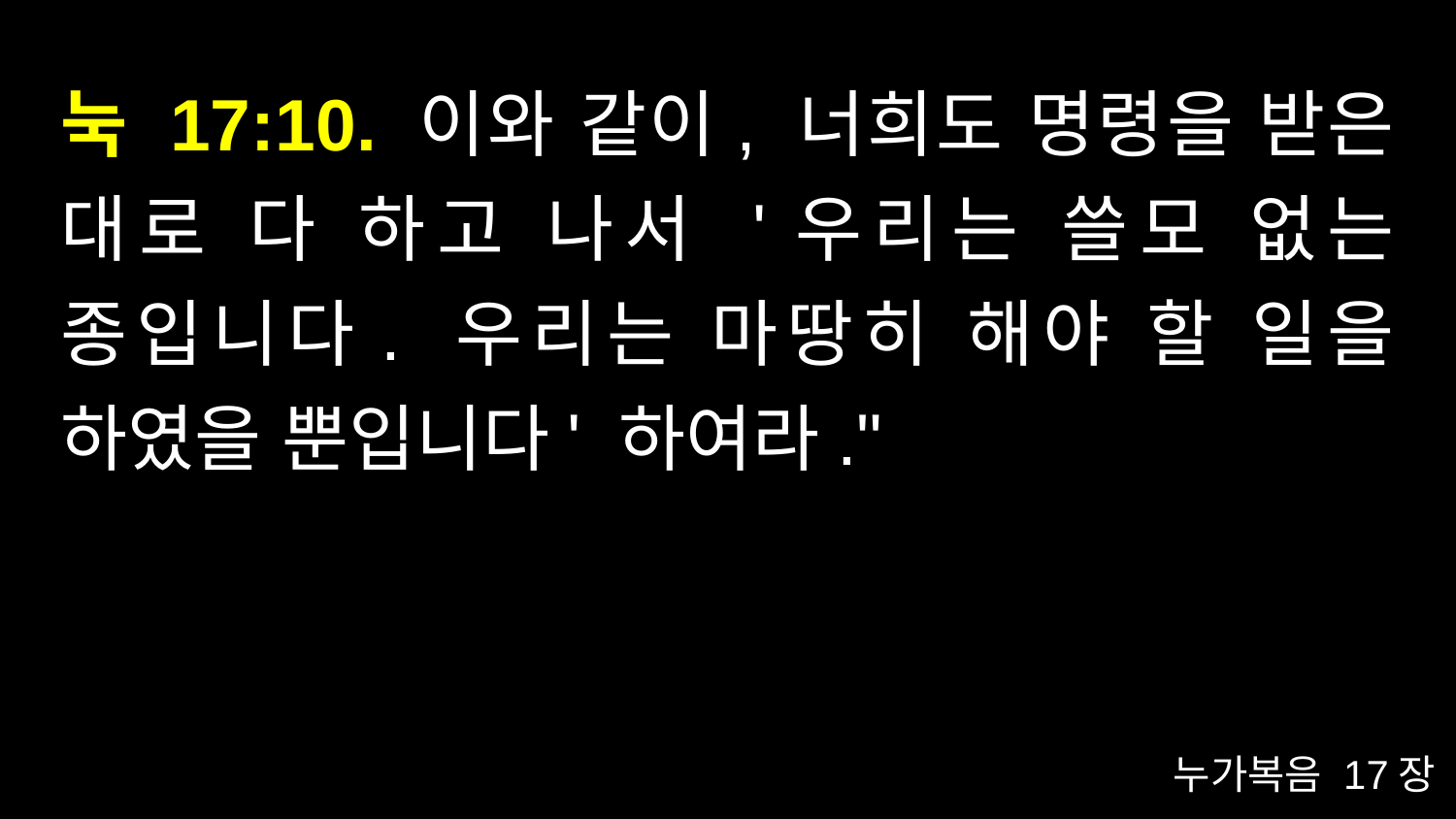

# 눅 17:10. 이와 같이, 너희도 명령을 받은 대로 다 하고 나서 '우리는 쓸모 없는 종입니다. 우리는 마땅히 해야 할 일을 하였을 뿐입니다' 하여라."
누가복음 17장